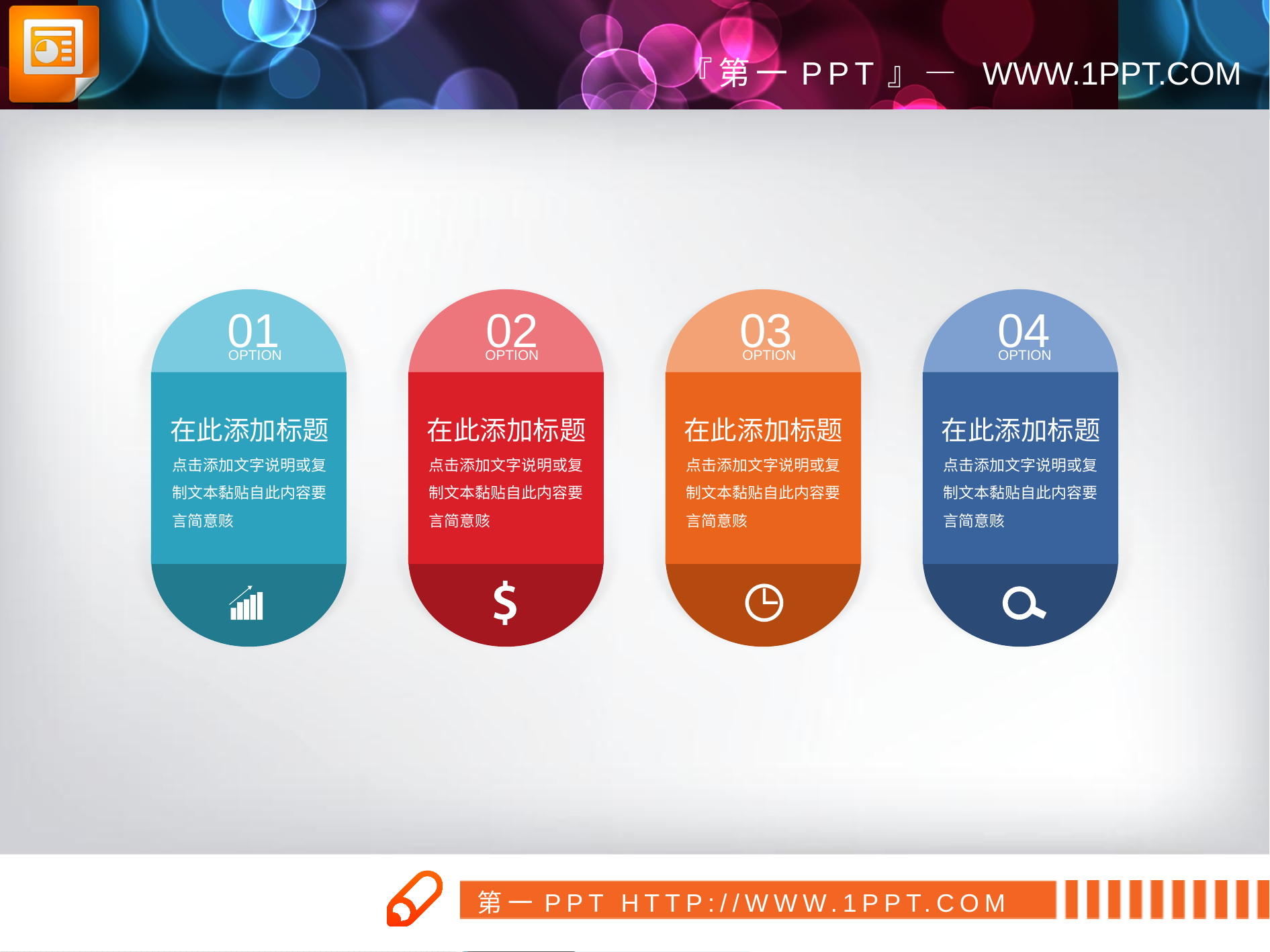

01
OPTION
在此添加标题
点击添加文字说明或复制文本黏贴自此内容要言简意赅

02
OPTION
在此添加标题
点击添加文字说明或复制文本黏贴自此内容要言简意赅

03
OPTION
在此添加标题
点击添加文字说明或复制文本黏贴自此内容要言简意赅

04
OPTION
在此添加标题
点击添加文字说明或复制文本黏贴自此内容要言简意赅